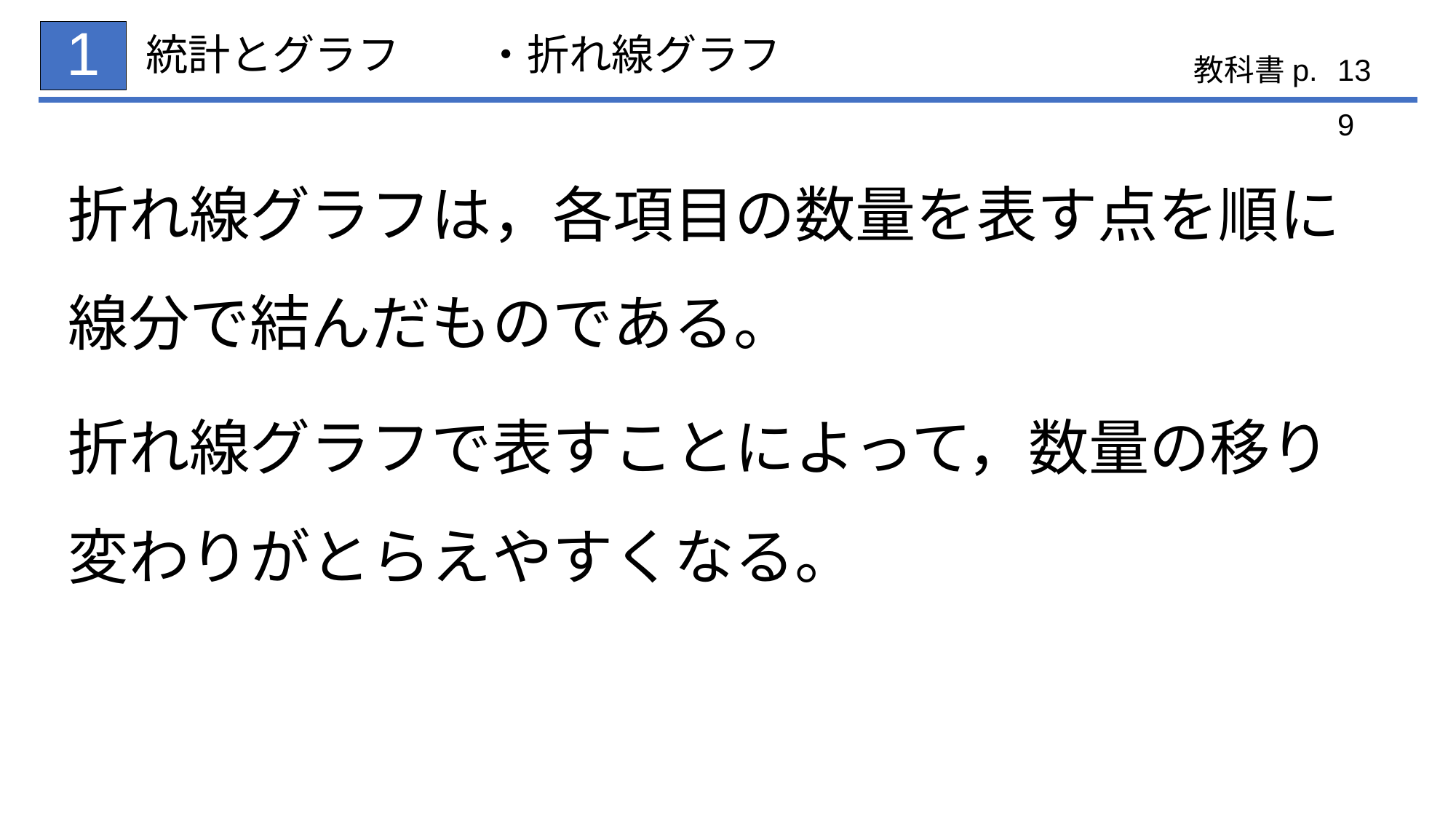

1
# 統計とグラフ　　・折れ線グラフ
139
折れ線グラフは，各項目の数量を表す点を順に
線分で結んだものである。
折れ線グラフで表すことによって，数量の移り変わりがとらえやすくなる。